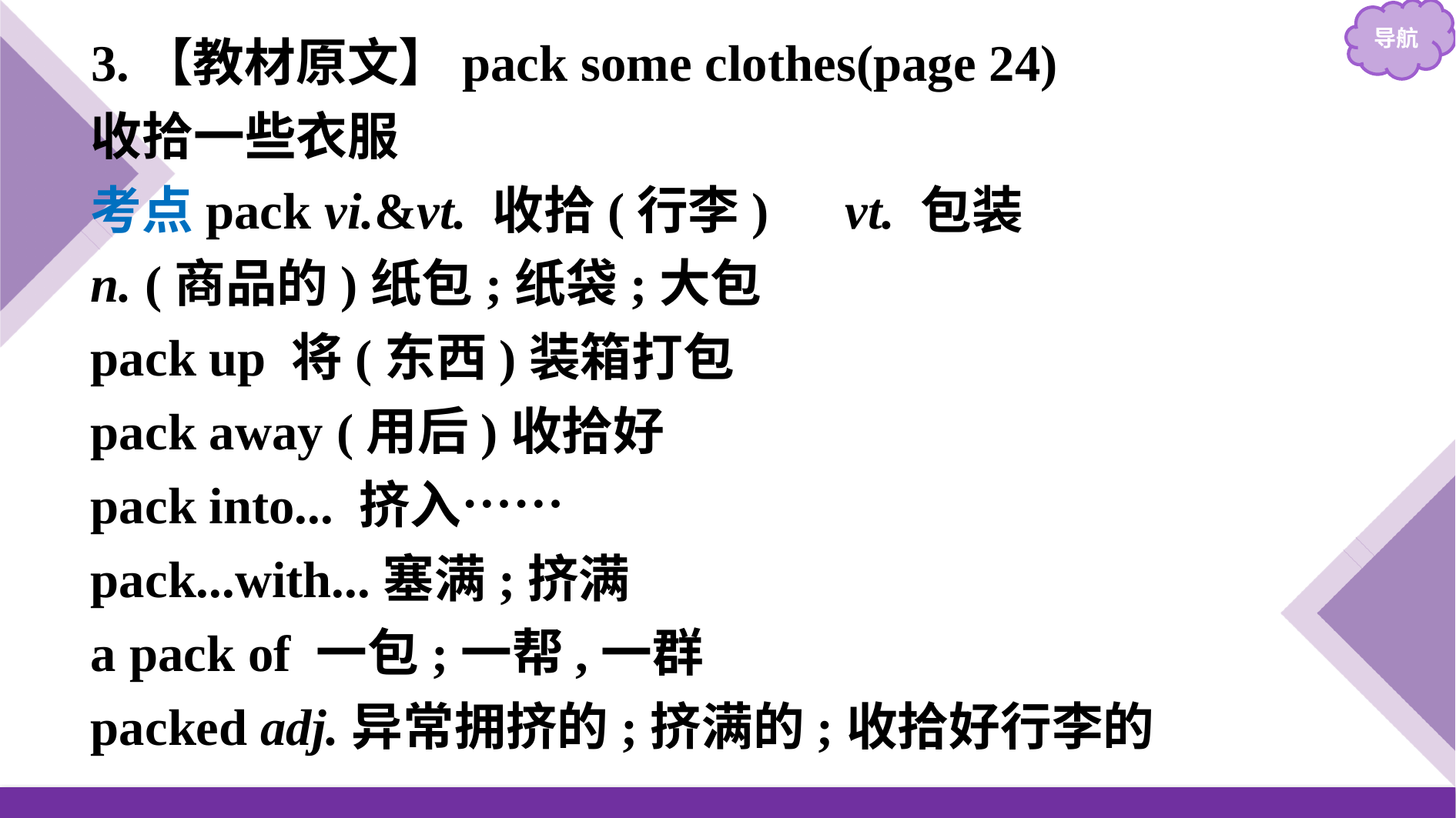

3.【教材原文】pack some clothes(page 24)
收拾一些衣服
考点pack vi.&vt. 收拾(行李)　vt. 包装
n. (商品的)纸包;纸袋;大包
pack up 将(东西)装箱打包
pack away (用后)收拾好
pack into... 挤入……
pack...with...塞满;挤满
a pack of 一包;一帮,一群
packed adj.异常拥挤的;挤满的;收拾好行李的